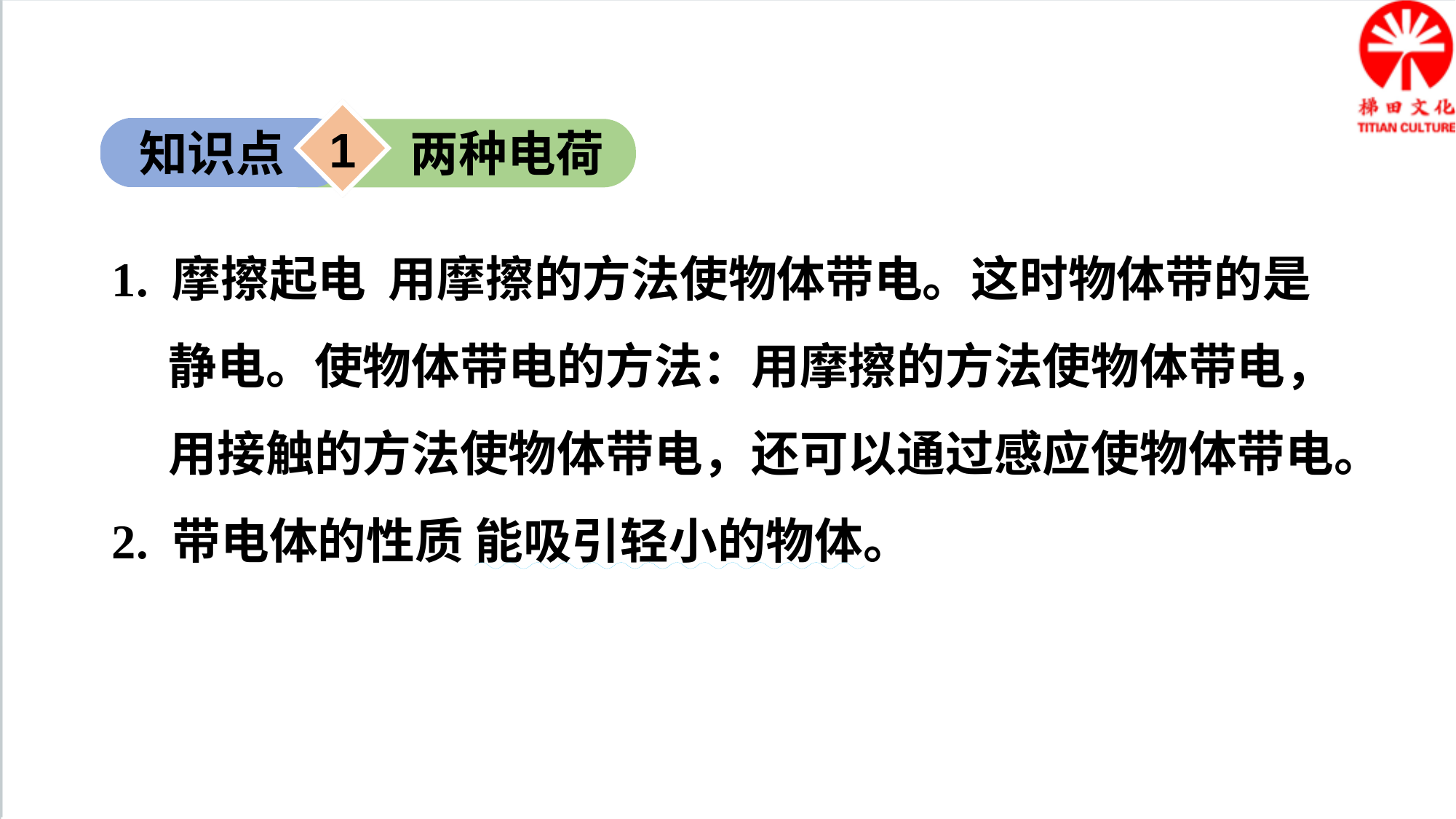

1
知识点
两种电荷

1. 摩擦起电  用摩擦的方法使物体带电。这时物体带的是静电。使物体带电的方法：用摩擦的方法使物体带电，用接触的方法使物体带电，还可以通过感应使物体带电。
2. 带电体的性质 能吸引轻小的物体。